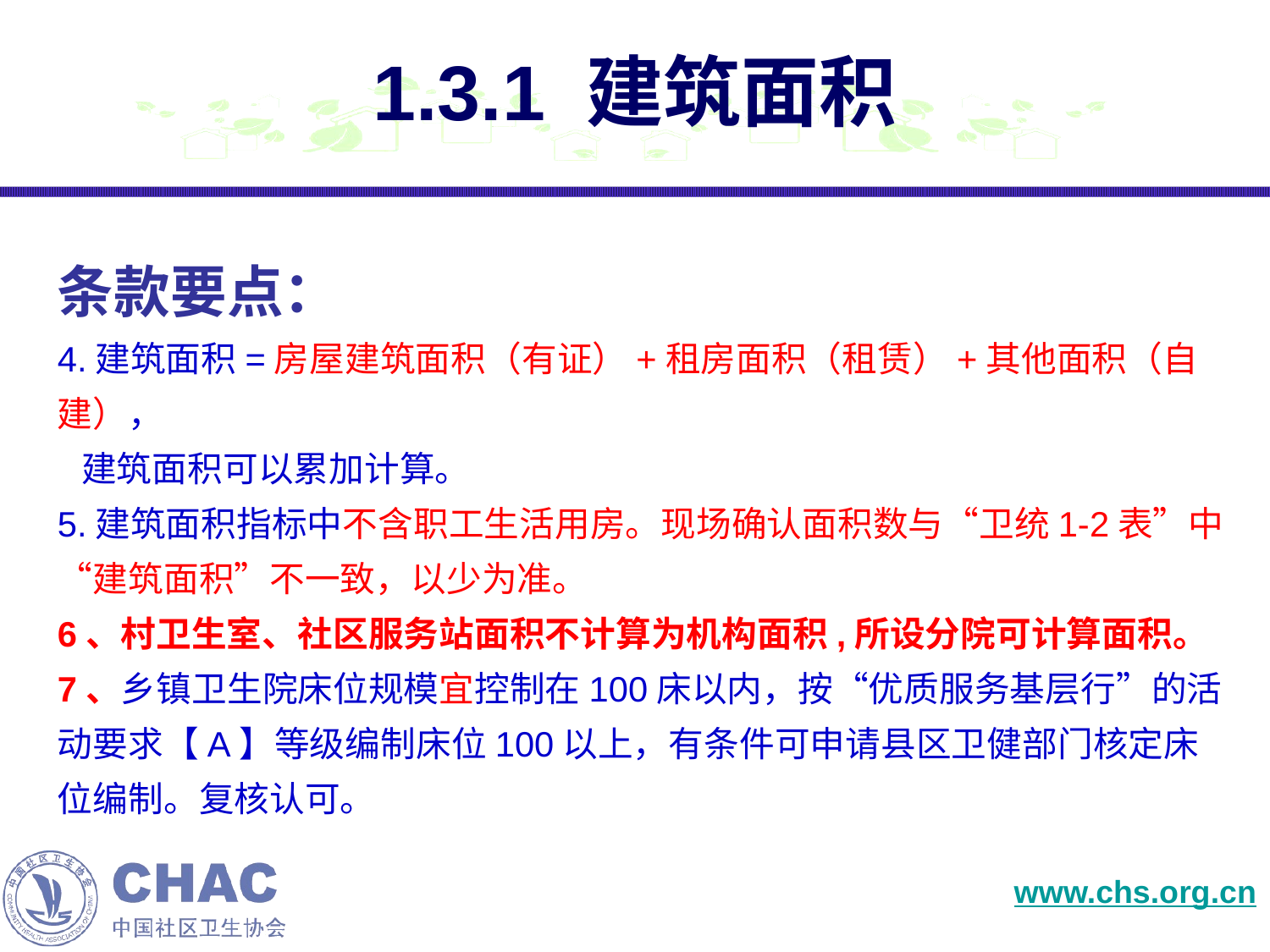

1.3.1 建筑面积
条款要点：
4.建筑面积=房屋建筑面积（有证）+租房面积（租赁）+其他面积（自建），
  建筑面积可以累加计算。
5.建筑面积指标中不含职工生活用房。现场确认面积数与“卫统1-2表”中“建筑面积”不一致，以少为准。
6、村卫生室、社区服务站面积不计算为机构面积,所设分院可计算面积。
7、乡镇卫生院床位规模宜控制在100床以内，按“优质服务基层行”的活动要求【A】等级编制床位100以上，有条件可申请县区卫健部门核定床位编制。复核认可。